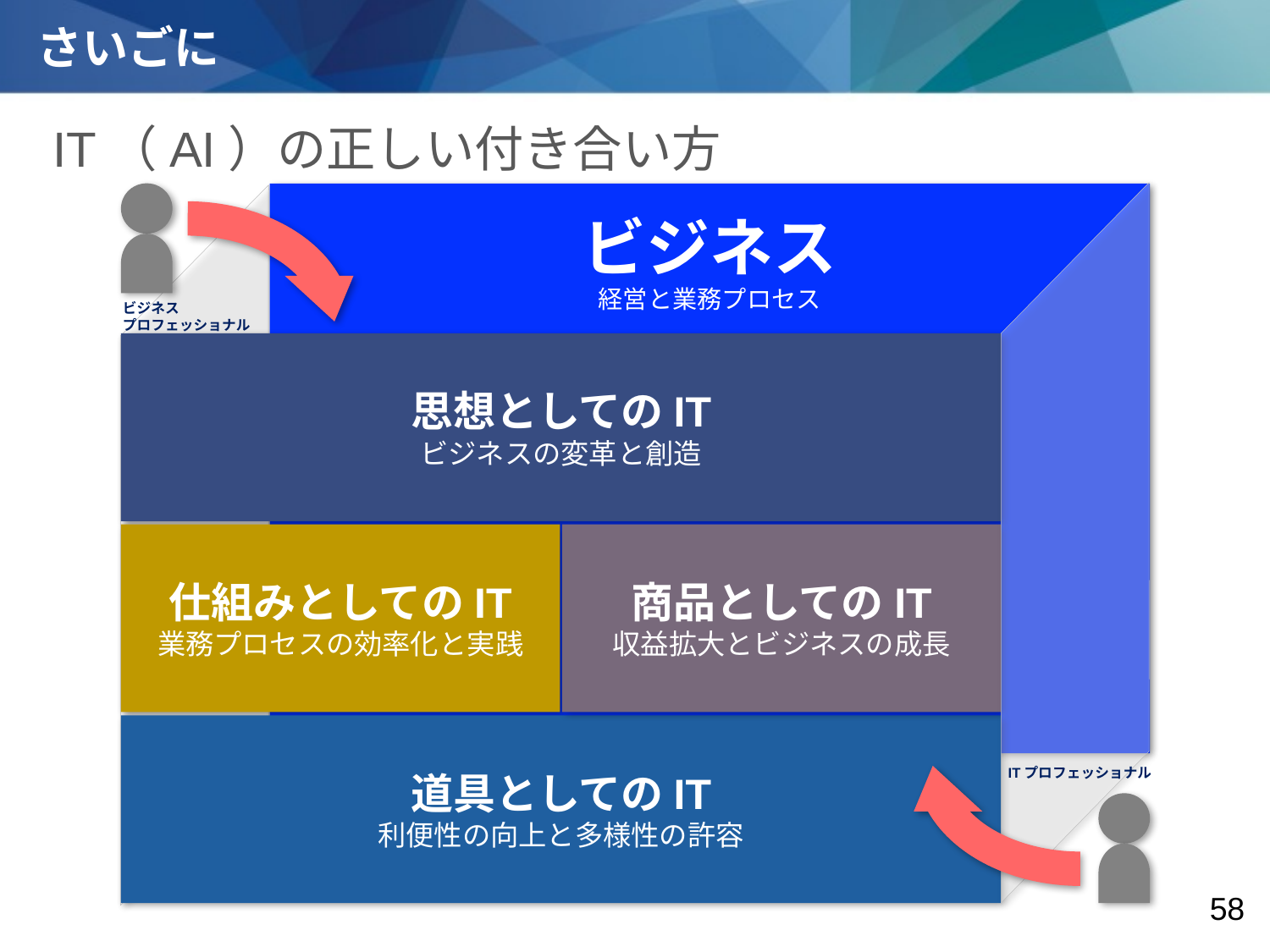

さいごに
IT（AI）の正しい付き合い方

ビジネス
経営と業務プロセス
ビジネス
プロフェッショナル
思想としてのIT
ビジネスの変革と創造
商品としてのIT
収益拡大とビジネスの成長
仕組みとしてのIT
業務プロセスの効率化と実践

道具としてのIT
利便性の向上と多様性の許容
ITプロフェッショナル

58